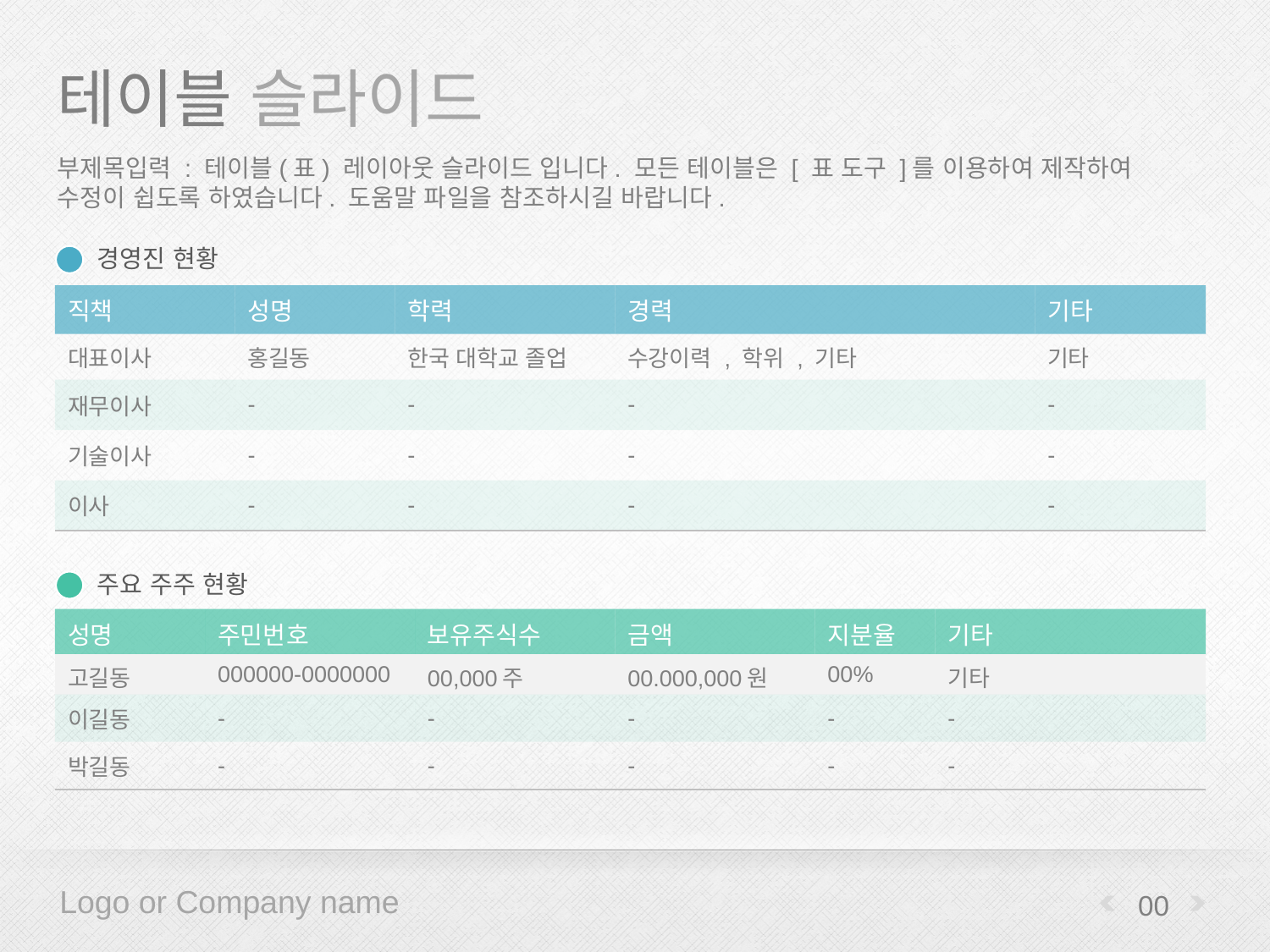

# 테이블 슬라이드
부제목입력 : 테이블(표) 레이아웃 슬라이드 입니다. 모든 테이블은 [ 표 도구 ]를 이용하여 제작하여 수정이 쉽도록 하였습니다. 도움말 파일을 참조하시길 바랍니다.
경영진 현황

| 직책 | 성명 | 학력 | 경력 | 기타 |
| --- | --- | --- | --- | --- |
| 대표이사 | 홍길동 | 한국 대학교 졸업 | 수강이력 , 학위 , 기타 | 기타 |
| 재무이사 | - | - | - | - |
| 기술이사 | - | - | - | - |
| 이사 | - | - | - | - |
주요 주주 현황

| 성명 | 주민번호 | 보유주식수 | 금액 | 지분율 | 기타 |
| --- | --- | --- | --- | --- | --- |
| 고길동 | 000000-0000000 | 00,000주 | 00.000,000원 | 00% | 기타 |
| 이길동 | - | - | - | - | - |
| 박길동 | - | - | - | - | - |
00